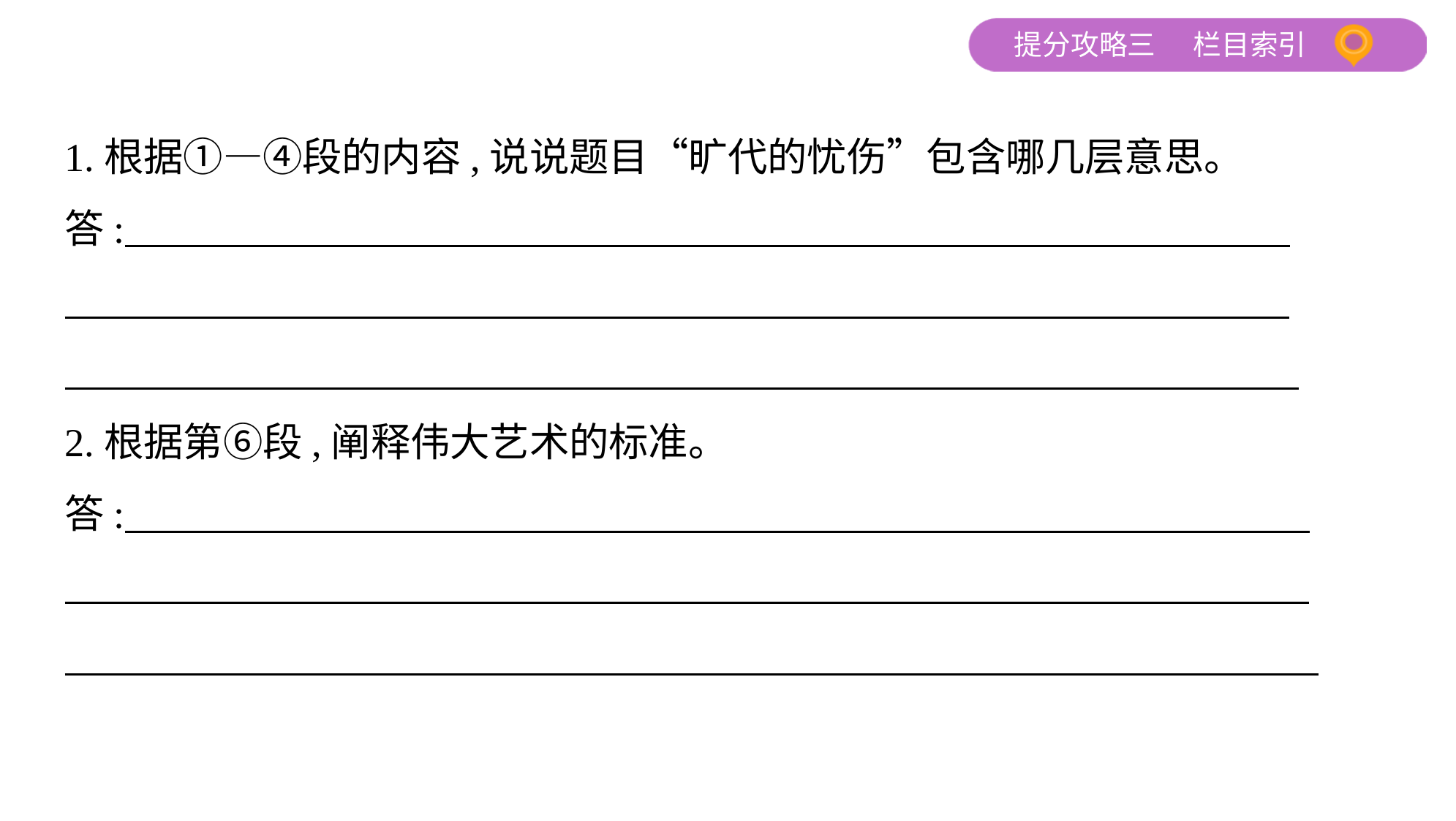

1.根据①—④段的内容,说说题目“旷代的忧伤”包含哪几层意思。
答:

2.根据第⑥段,阐释伟大艺术的标准。
答: